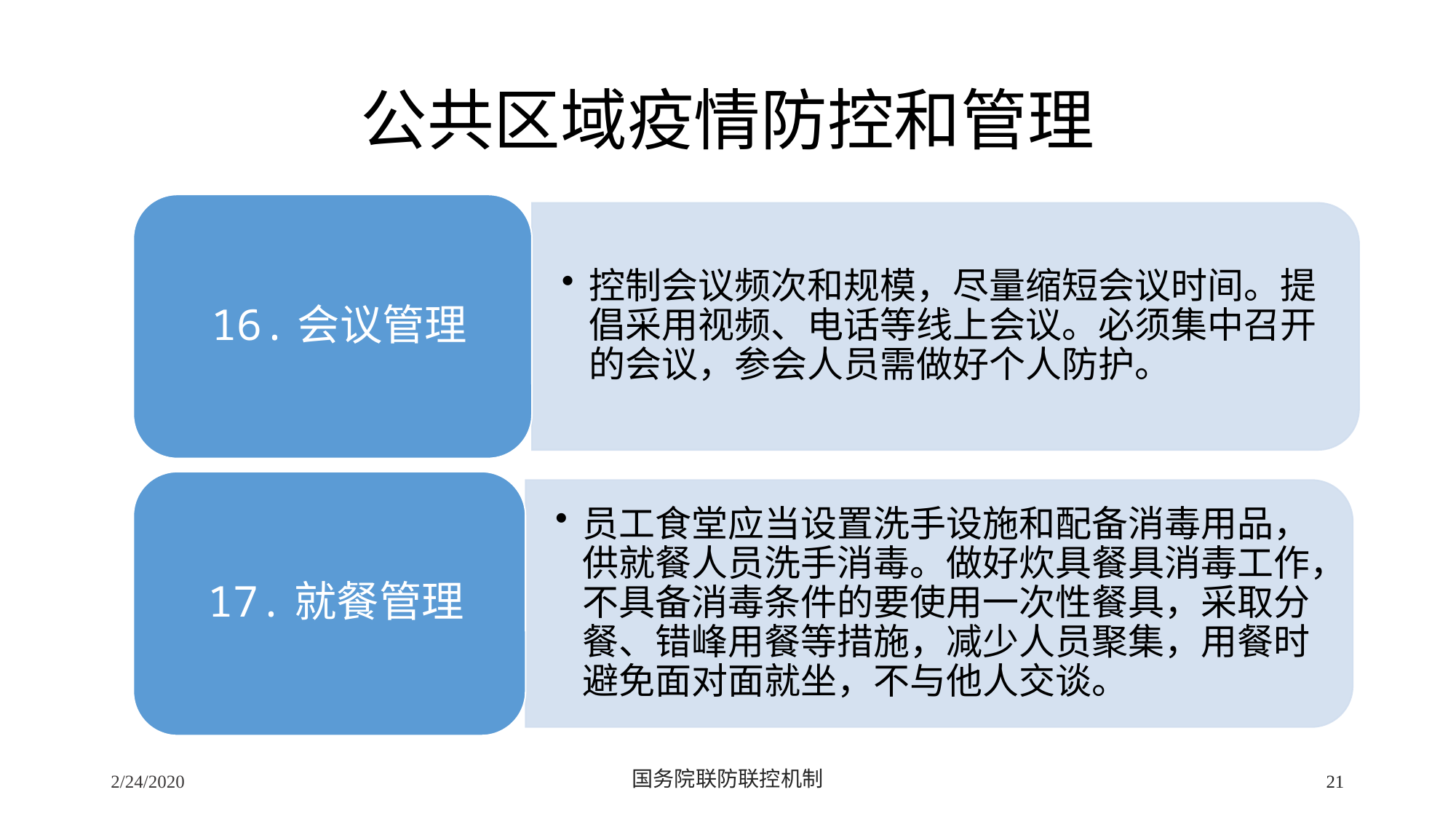

# 公共区域疫情防控和管理
控制会议频次和规模，尽量缩短会议时间。提倡采用视频、电话等线上会议。必须集中召开的会议，参会人员需做好个人防护。
16.会议管理
员工食堂应当设置洗手设施和配备消毒用品，供就餐人员洗手消毒。做好炊具餐具消毒工作，不具备消毒条件的要使用一次性餐具，采取分餐、错峰用餐等措施，减少人员聚集，用餐时避免面对面就坐，不与他人交谈。
17.就餐管理
2/24/2020
国务院联防联控机制
21